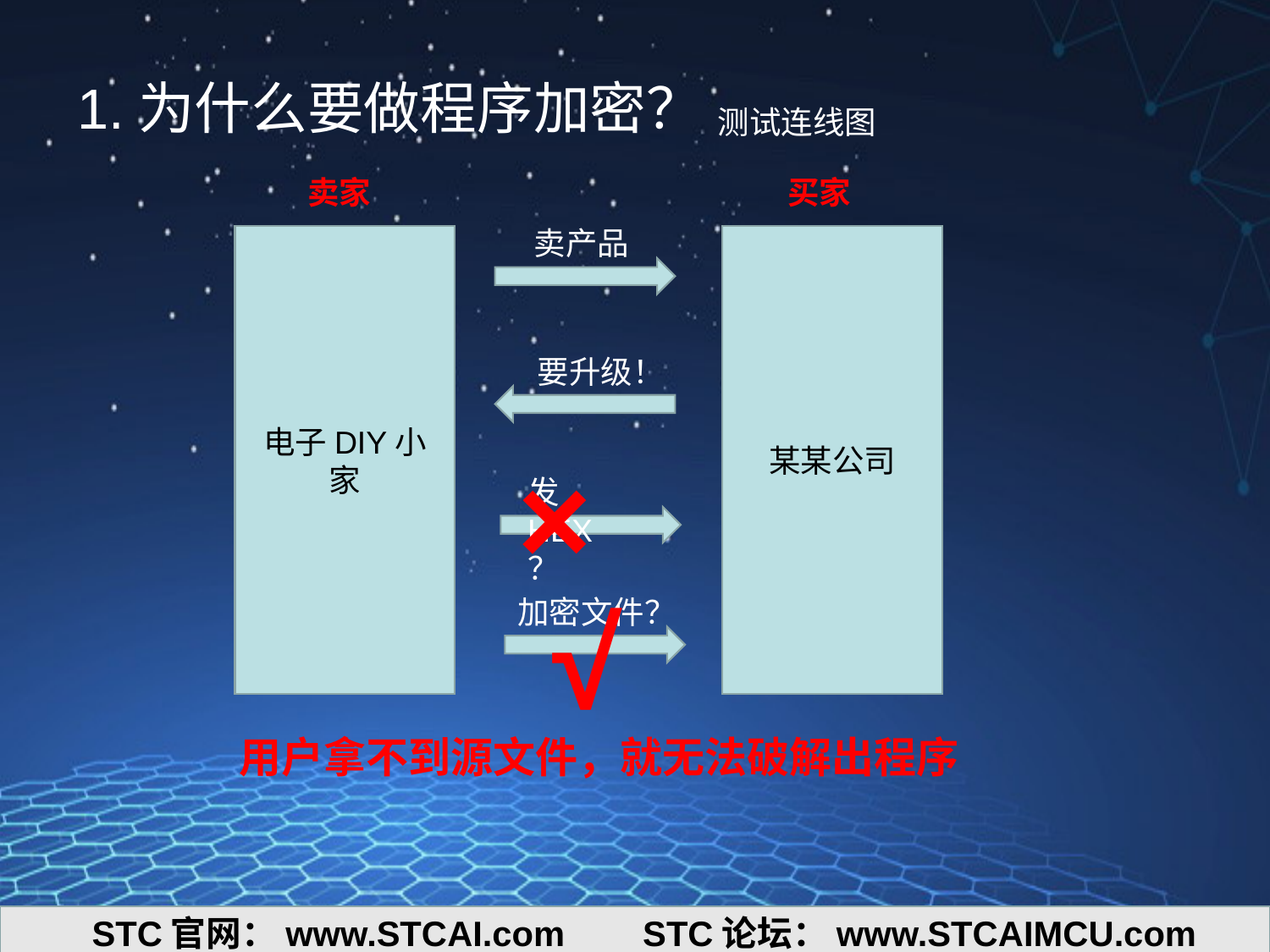

1.为什么要做程序加密？
测试连线图
卖家
买家
卖产品
电子DIY小家
某某公司

要升级！

×
发HEX？

√
加密文件？

用户拿不到源文件，就无法破解出程序
STC官网：www.STCAI.com        STC论坛：www.STCAIMCU.com